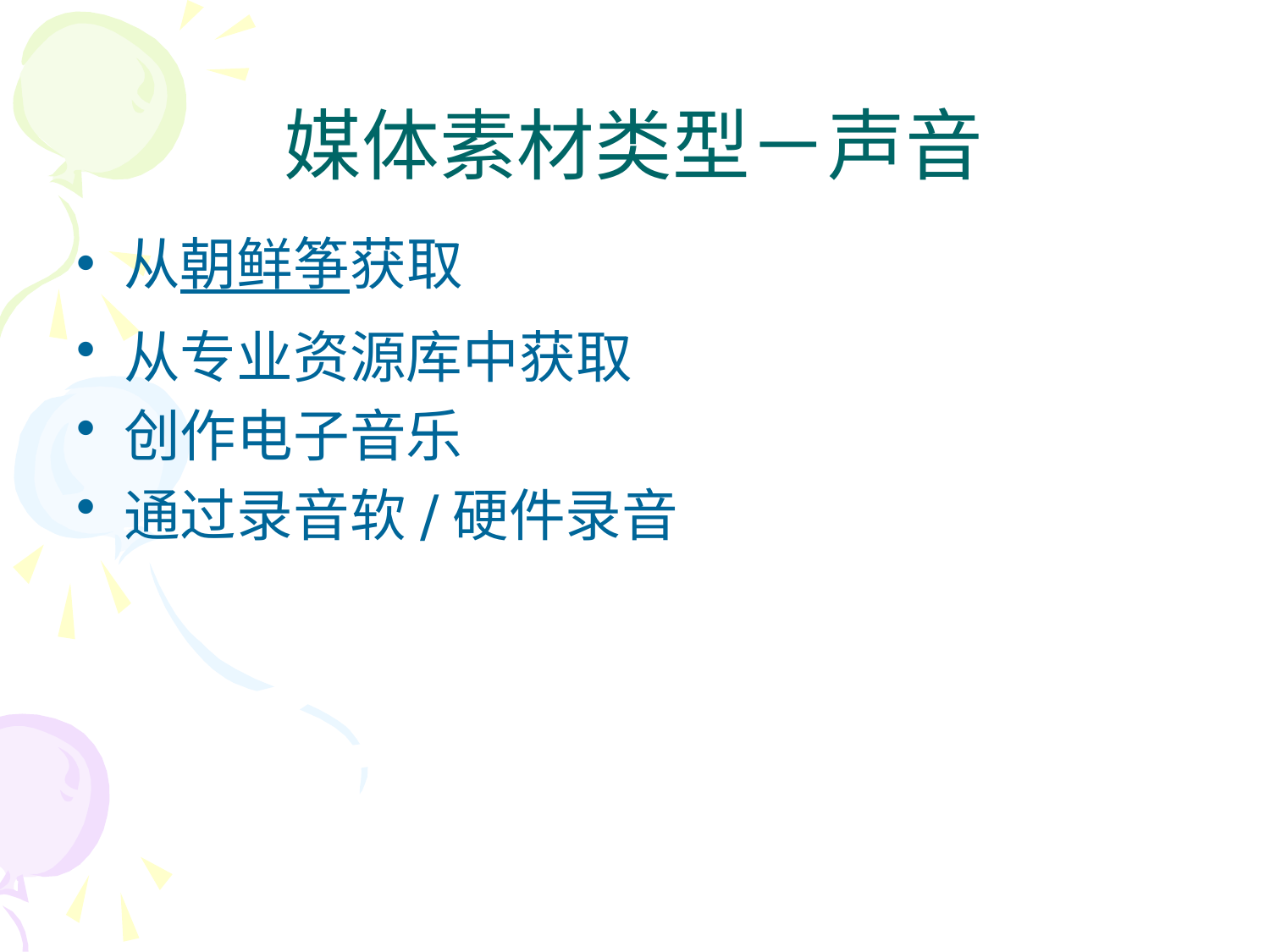

# 媒体素材类型－声音
从朝鲜筝获取
从专业资源库中获取
创作电子音乐
通过录音软/硬件录音